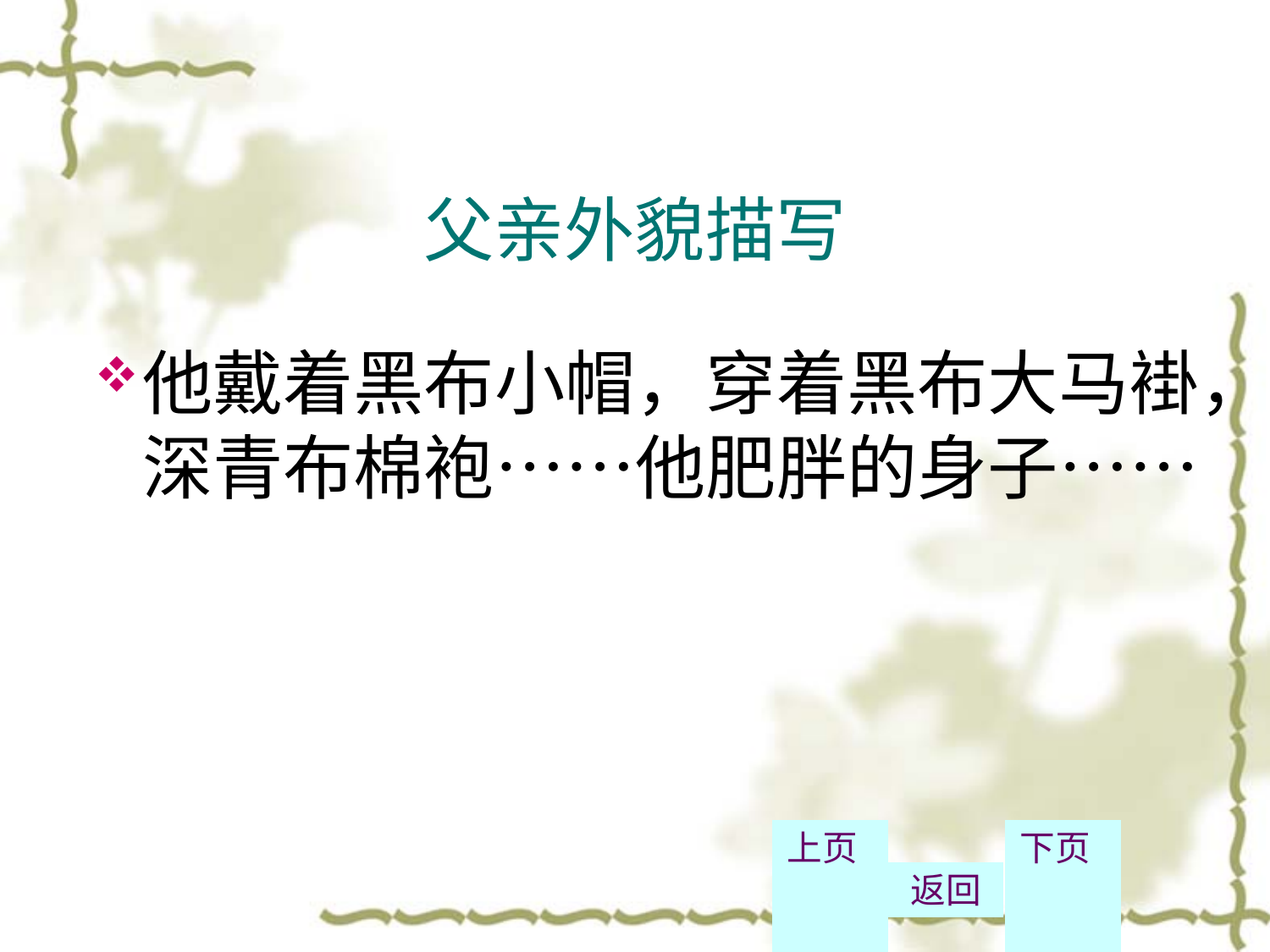

# 父亲外貌描写
他戴着黑布小帽，穿着黑布大马褂，深青布棉袍……他肥胖的身子……
上页
返回
下页